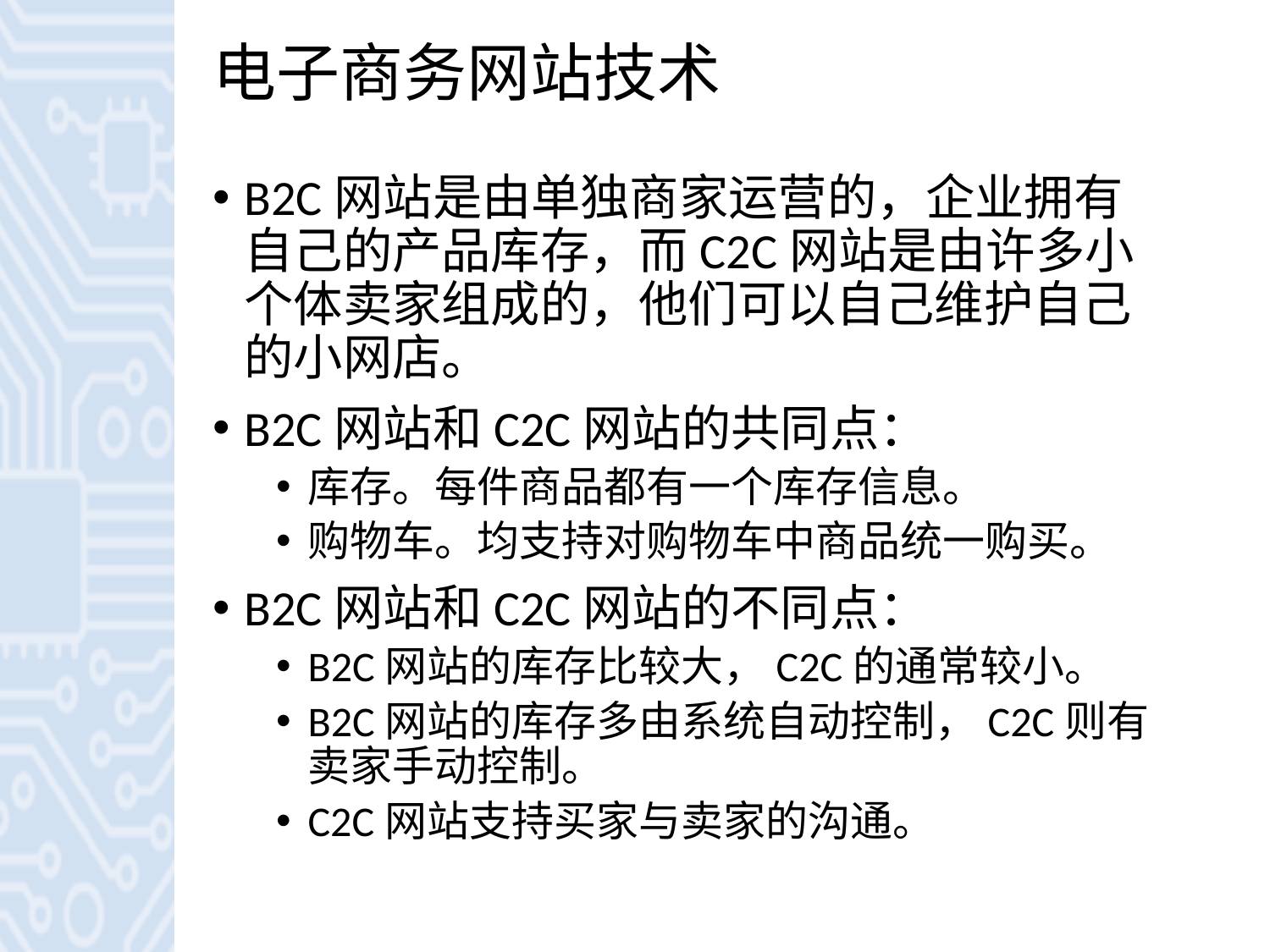

# 电子商务网站技术
B2C网站是由单独商家运营的，企业拥有自己的产品库存，而C2C网站是由许多小个体卖家组成的，他们可以自己维护自己的小网店。
B2C网站和C2C网站的共同点：
库存。每件商品都有一个库存信息。
购物车。均支持对购物车中商品统一购买。
B2C网站和C2C网站的不同点：
B2C网站的库存比较大，C2C的通常较小。
B2C网站的库存多由系统自动控制，C2C则有卖家手动控制。
C2C网站支持买家与卖家的沟通。